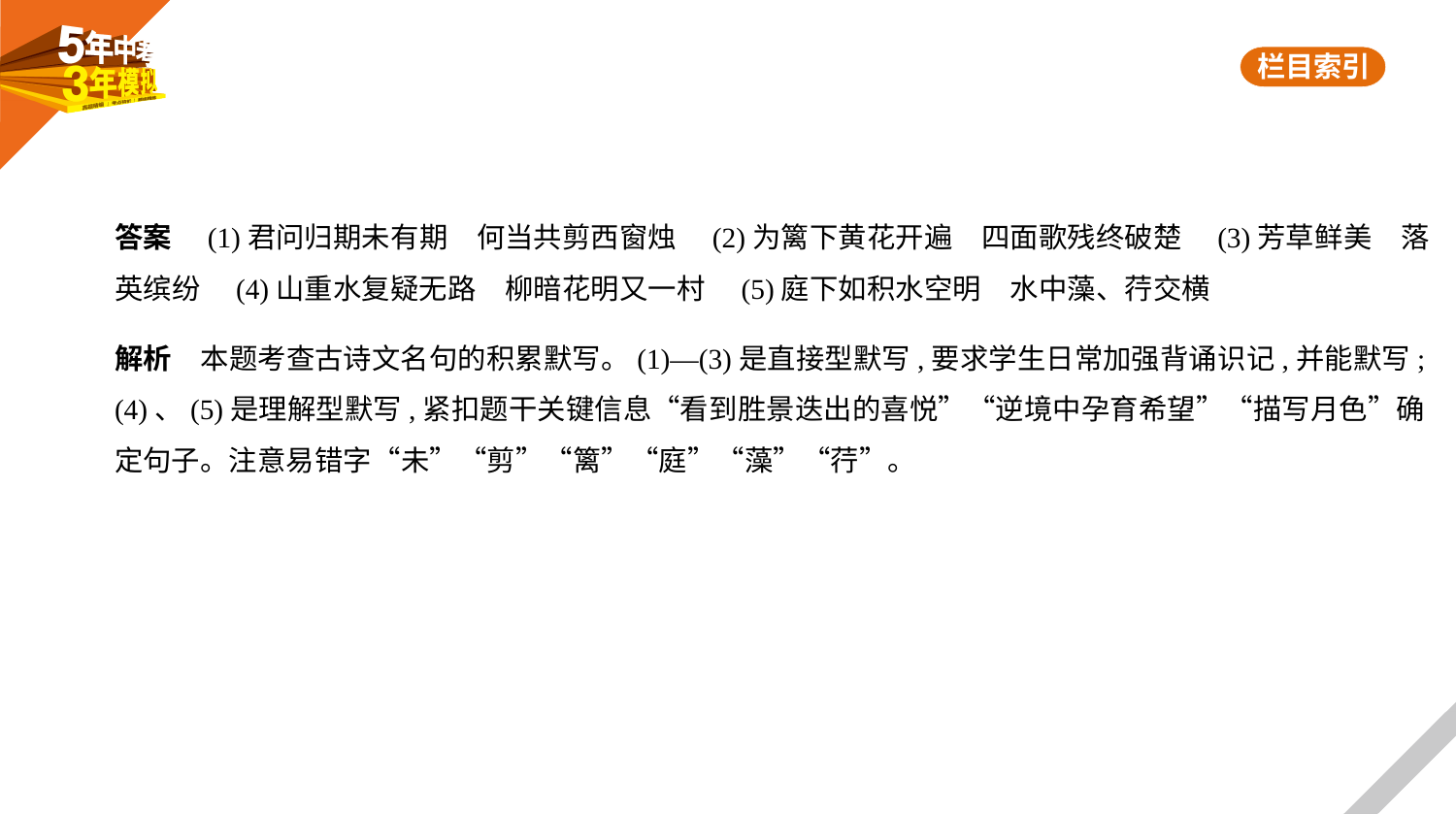

答案　(1)君问归期未有期　何当共剪西窗烛　(2)为篱下黄花开遍　四面歌残终破楚　(3)芳草鲜美　落
英缤纷　(4)山重水复疑无路　柳暗花明又一村　(5)庭下如积水空明　水中藻、荇交横
解析　本题考查古诗文名句的积累默写。(1)—(3)是直接型默写,要求学生日常加强背诵识记,并能默写;
(4)、(5)是理解型默写,紧扣题干关键信息“看到胜景迭出的喜悦”“逆境中孕育希望”“描写月色”确
定句子。注意易错字“未”“剪”“篱”“庭”“藻”“荇”。